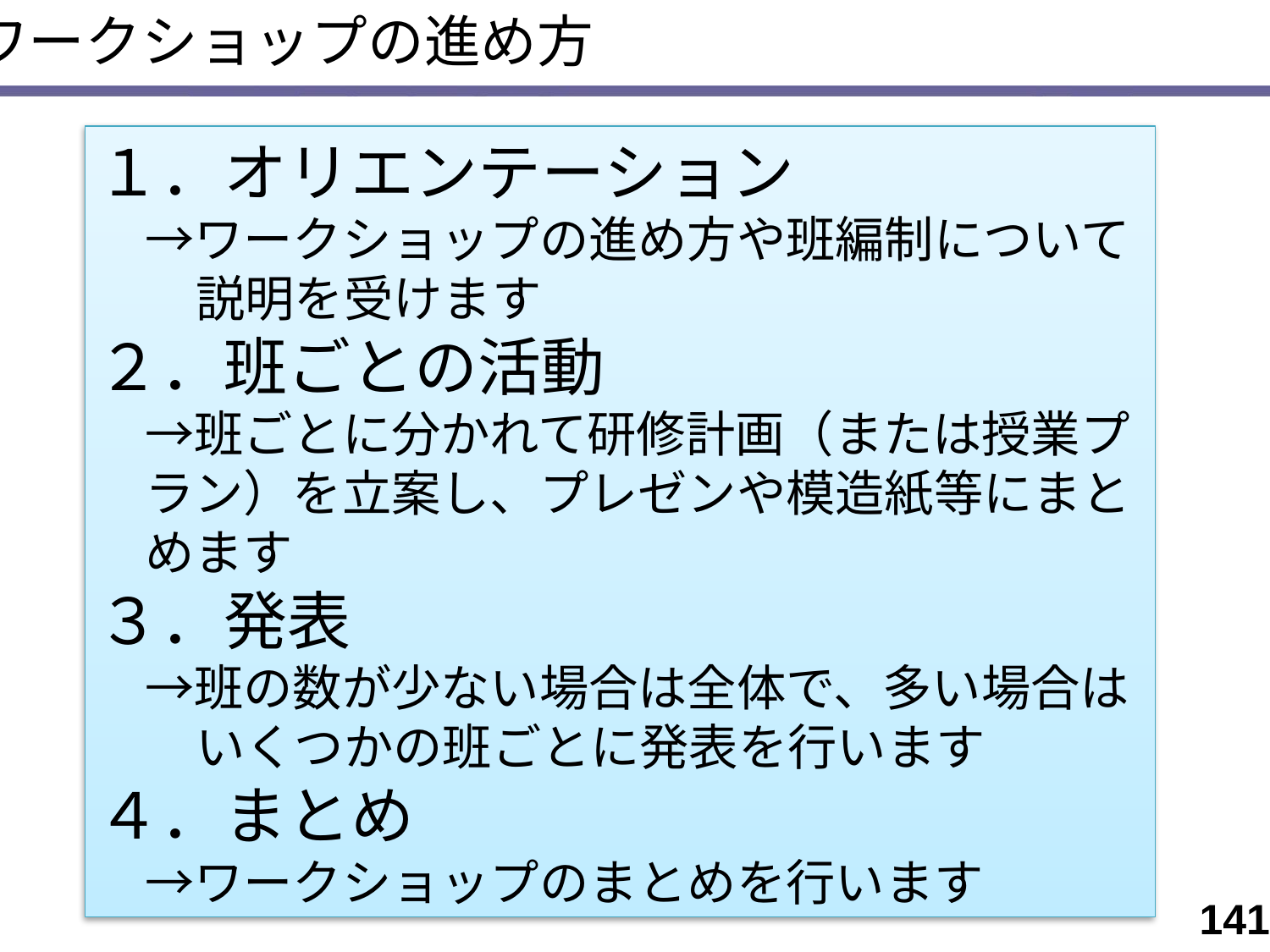

ワークショップの進め方
１．オリエンテーション
→ワークショップの進め方や班編制について
　　説明を受けます
２．班ごとの活動
→班ごとに分かれて研修計画（または授業プラン）を立案し、プレゼンや模造紙等にまとめます
３．発表
→班の数が少ない場合は全体で、多い場合は
　　いくつかの班ごとに発表を行います
４．まとめ
→ワークショップのまとめを行います
141